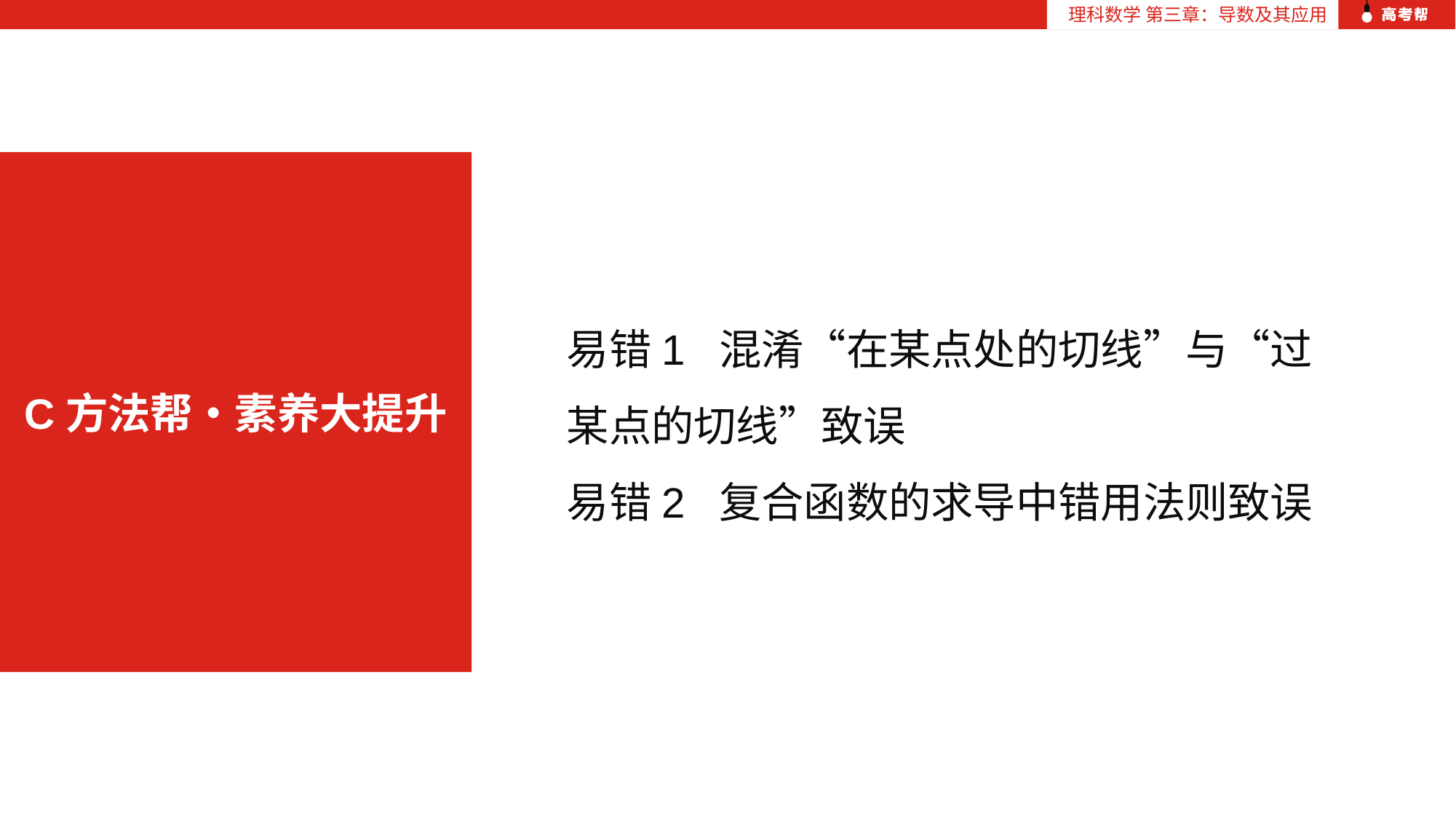

理科数学 第三章：导数及其应用
易错1  混淆“在某点处的切线”与“过某点的切线”致误
易错2  复合函数的求导中错用法则致误
C方法帮•素养大提升